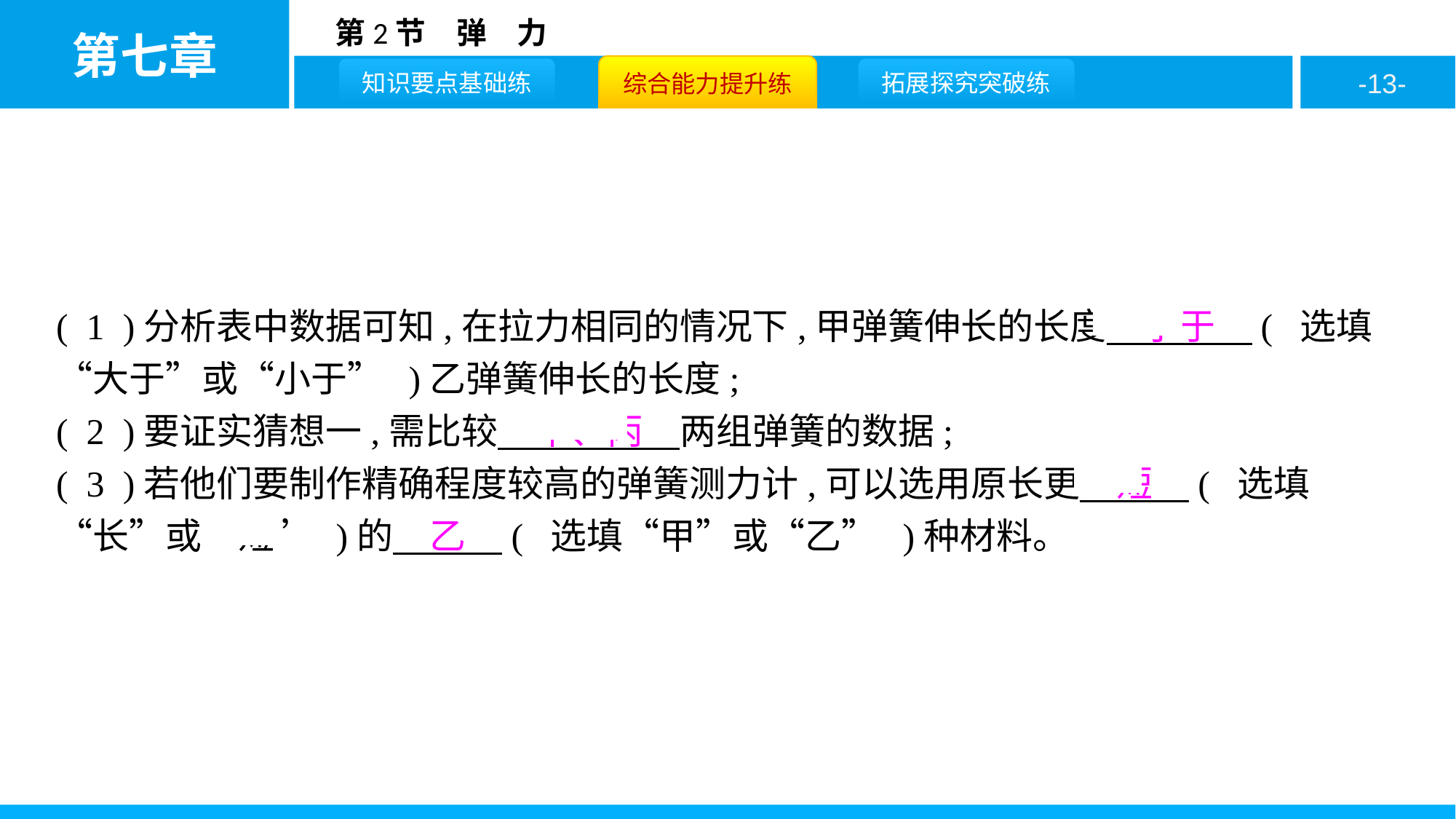

(  1  )分析表中数据可知,在拉力相同的情况下,甲弹簧伸长的长度　小于　(  选填“大于”或“小于”  )乙弹簧伸长的长度;
(  2  )要证实猜想一,需比较　甲、丙　两组弹簧的数据;
(  3  )若他们要制作精确程度较高的弹簧测力计,可以选用原长更　短　(  选填“长”或“短”  )的　乙　(  选填“甲”或“乙”  )种材料。